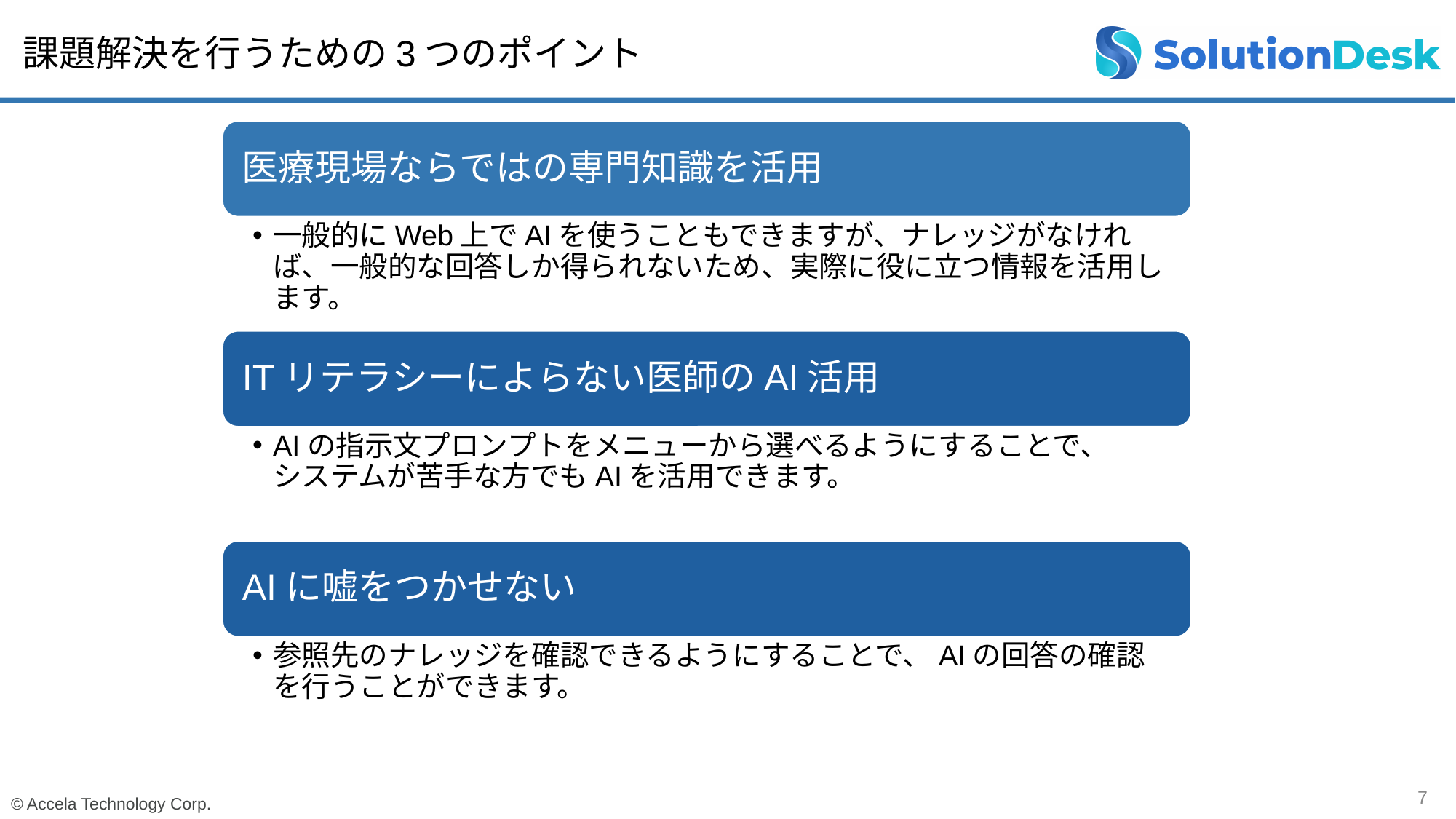

課題解決を行うための3つのポイント
医療現場ならではの専門知識を活用
一般的にWeb上でAIを使うこともできますが、ナレッジがなければ、一般的な回答しか得られないため、実際に役に立つ情報を活用します。
ITリテラシーによらない医師のAI活用
AIの指示文プロンプトをメニューから選べるようにすることで、
システムが苦手な方でもAIを活用できます。
AIに嘘をつかせない
参照先のナレッジを確認できるようにすることで、AIの回答の確認を行うことができます。
7